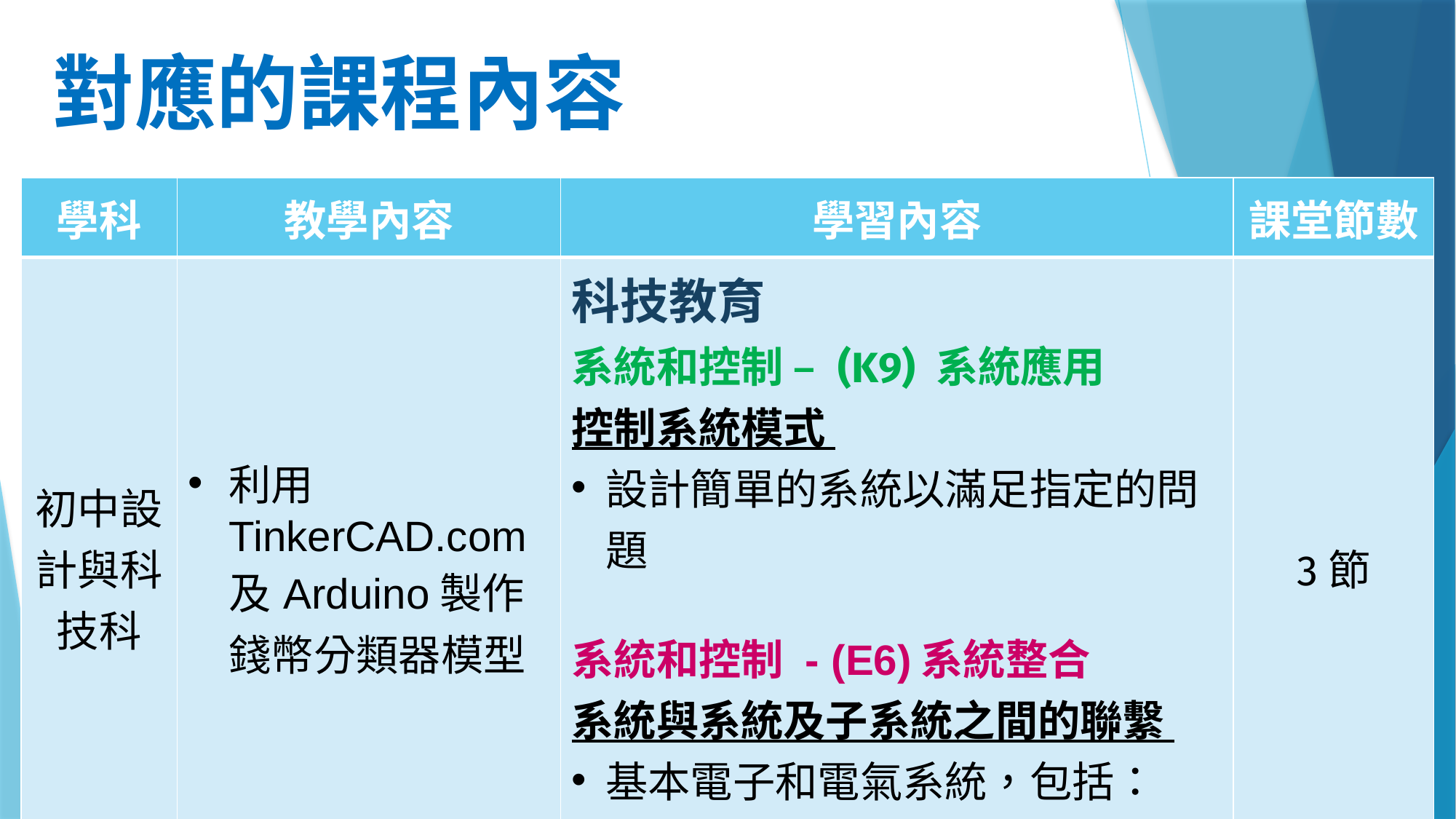

# 對應的課程內容
| 學科 | 教學內容 | 學習內容 | 課堂節數 |
| --- | --- | --- | --- |
| 初中設計與科技科 | 利用TinkerCAD.com及Arduino製作錢幣分類器模型 | 科技教育 系統和控制 – (K9) 系統應用 控制系統模式 設計簡單的系統以滿足指定的問題 系統和控制 - (E6)系統整合 系統與系統及子系統之間的聯繫 基本電子和電氣系統，包括： 簡介以微控制器為基礎的系統 | 3節 |